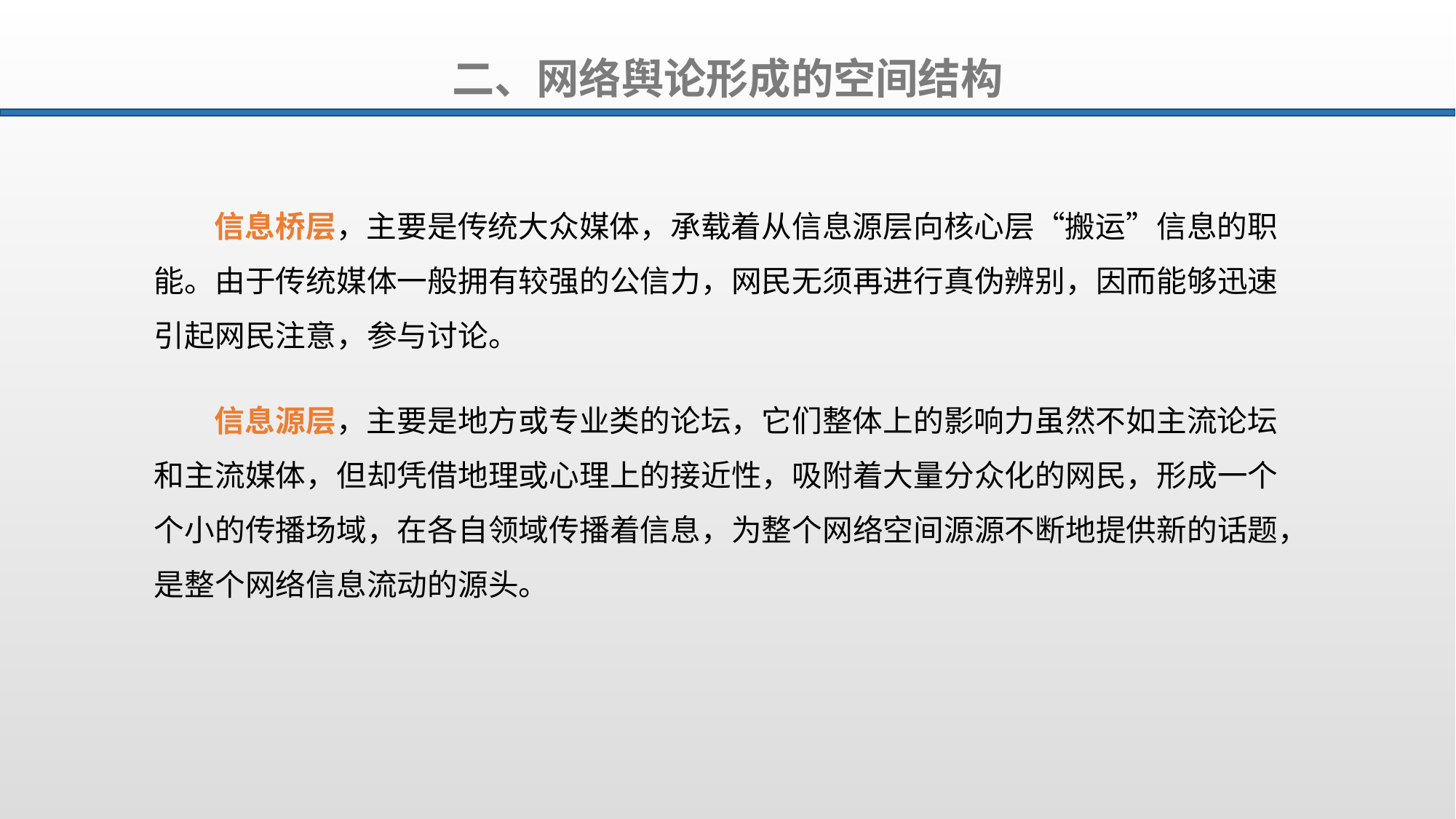

二、网络舆论形成的空间结构

信息桥层，主要是传统大众媒体，承载着从信息源层向核心层“搬运”信息的职能。由于传统媒体一般拥有较强的公信力，网民无须再进行真伪辨别，因而能够迅速引起网民注意，参与讨论。
信息源层，主要是地方或专业类的论坛，它们整体上的影响力虽然不如主流论坛和主流媒体，但却凭借地理或心理上的接近性，吸附着大量分众化的网民，形成一个个小的传播场域，在各自领域传播着信息，为整个网络空间源源不断地提供新的话题，是整个网络信息流动的源头。